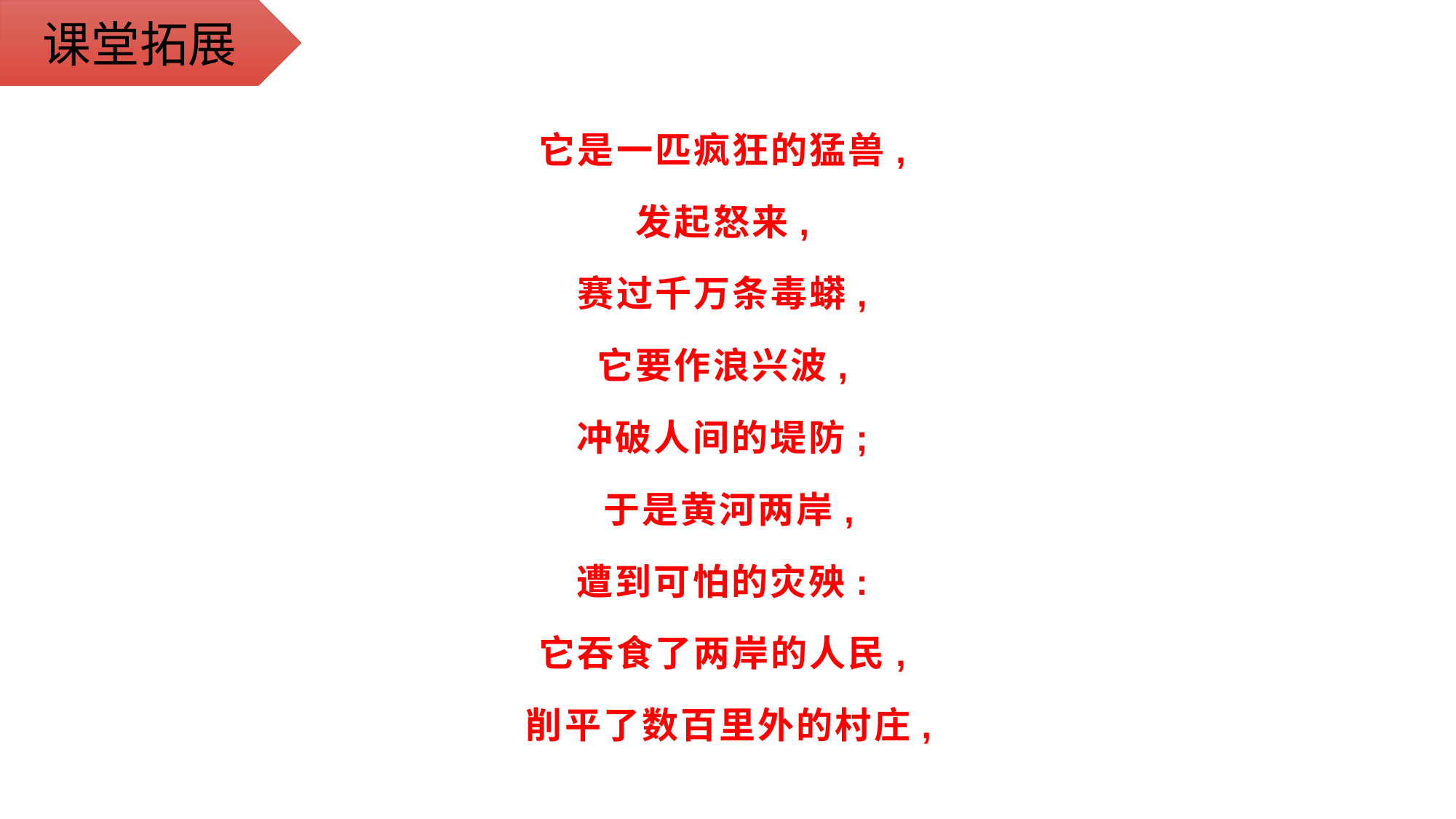

课堂拓展
它是一匹疯狂的猛兽,
发起怒来,
赛过千万条毒蟒,
它要作浪兴波,
冲破人间的堤防;
于是黄河两岸,
遭到可怕的灾殃:
它吞食了两岸的人民,
削平了数百里外的村庄,